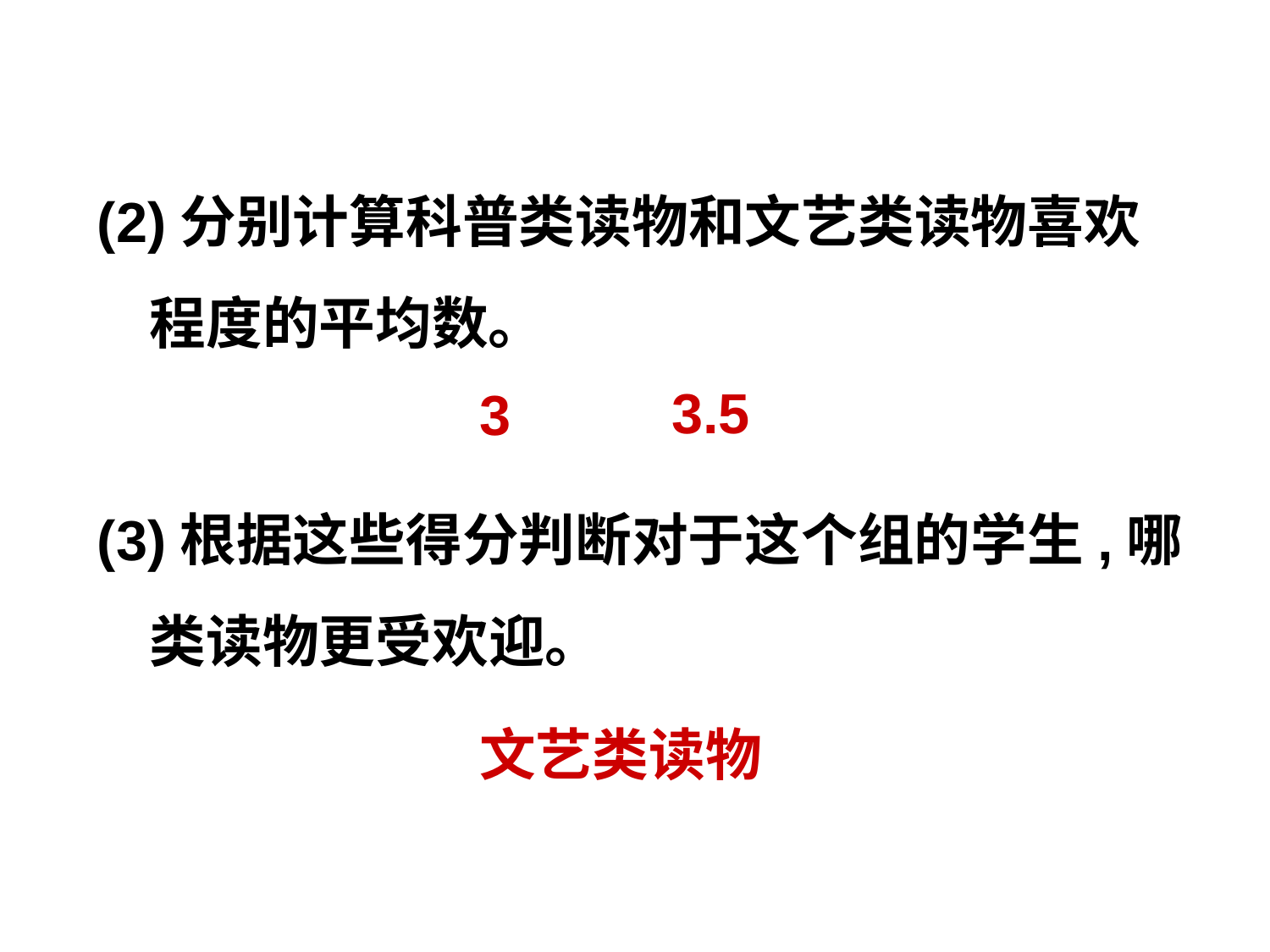

(2)分别计算科普类读物和文艺类读物喜欢
   程度的平均数。
3.5
3
(3)根据这些得分判断对于这个组的学生,哪
   类读物更受欢迎。
文艺类读物